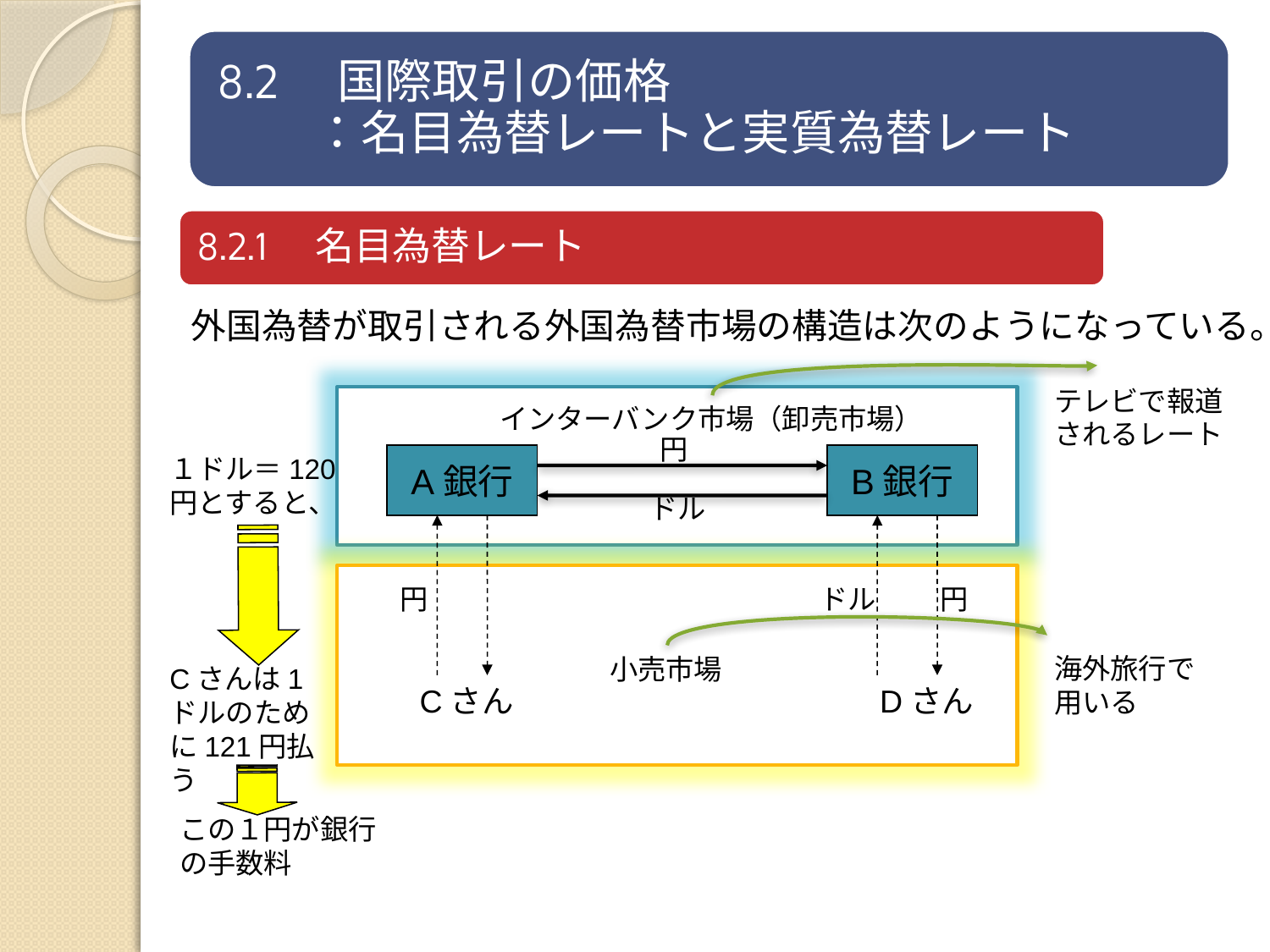

8.2　国際取引の価格
　　：名目為替レートと実質為替レート
8.2.1　名目為替レート
外国為替が取引される外国為替市場の構造は次のようになっている。
テレビで報道されるレート

インターバンク市場（卸売市場）
円
１ドル＝120円とすると、
A銀行
B銀行

ドル

円
ドル
ドル
円
海外旅行で用いる
小売市場
Cさんは1ドルのために121円払う
Cさん
Dさん

この１円が銀行の手数料